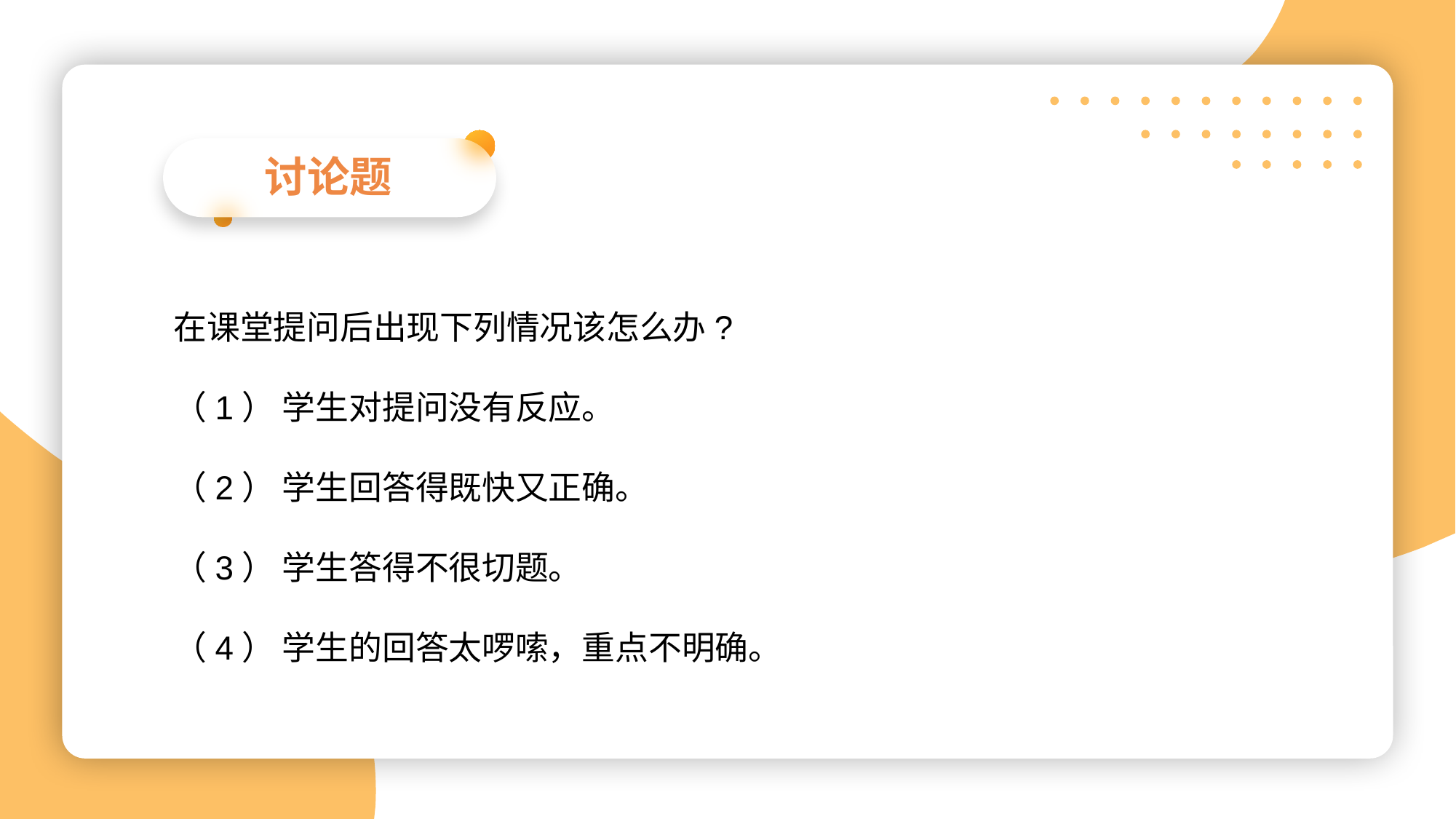

讨论题
在课堂提问后出现下列情况该怎么办?
（1） 学生对提问没有反应。
（2） 学生回答得既快又正确。
（3） 学生答得不很切题。
（4） 学生的回答太啰嗦，重点不明确。